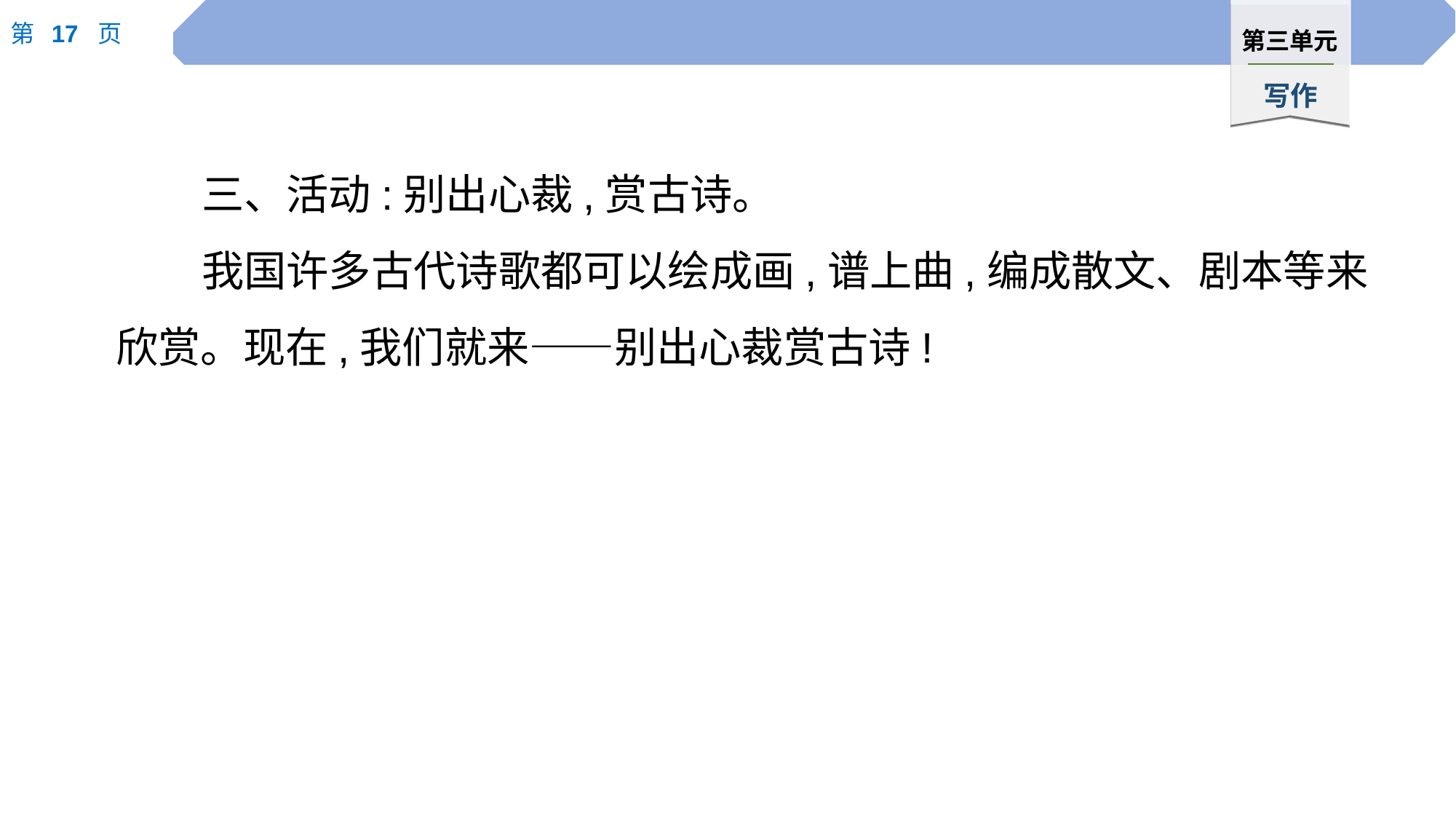

三、活动:别出心裁,赏古诗。
我国许多古代诗歌都可以绘成画,谱上曲,编成散文、剧本等来欣赏。现在,我们就来——别出心裁赏古诗!